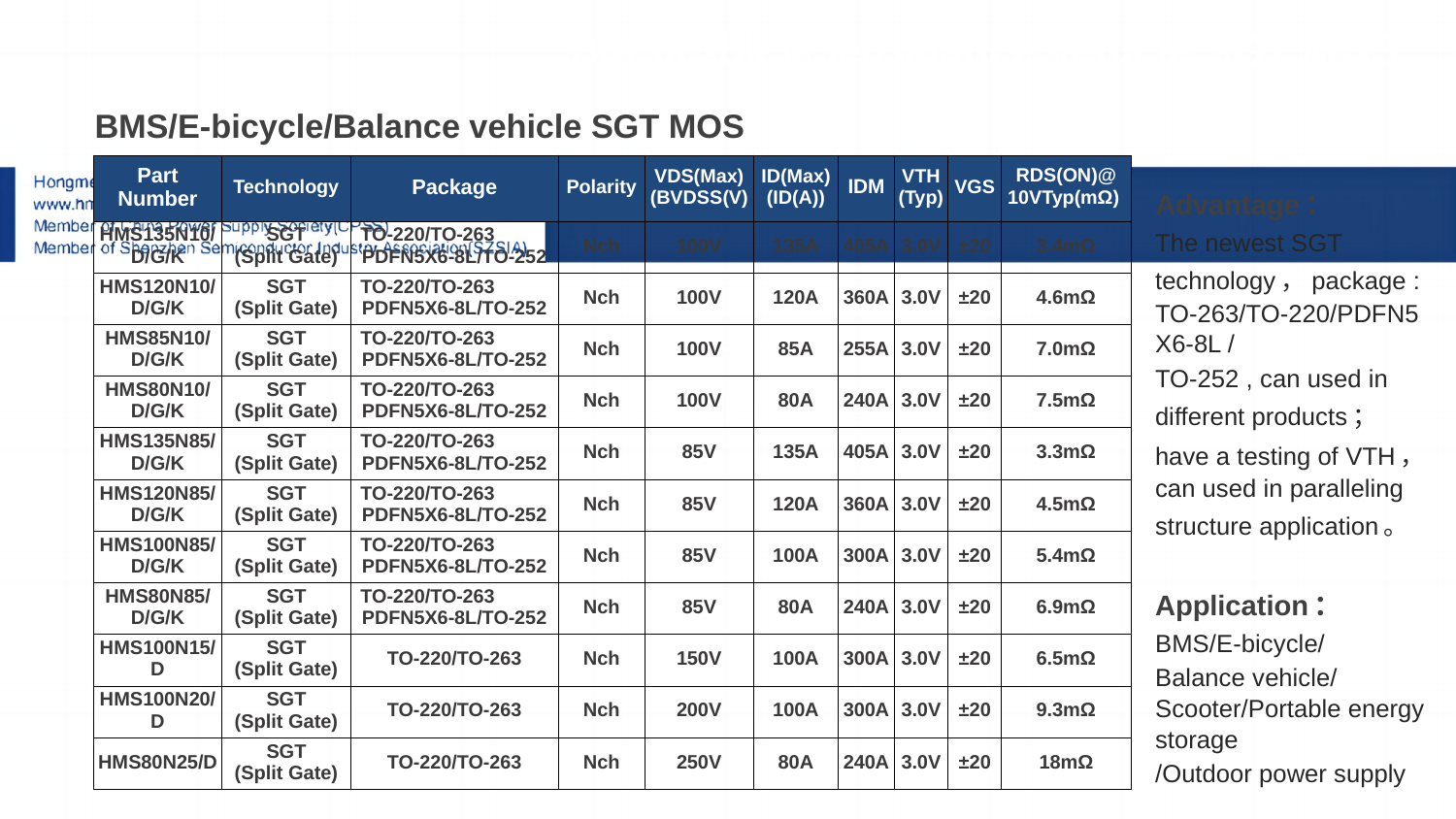

BMS/E-bicycle/Balance vehicle SGT MOS
| BMS/E-bicycle/Balance vehicle SGT MOS |  |  |  |  |  |  |  |  |  |
| --- | --- | --- | --- | --- | --- | --- | --- | --- | --- |
| Part Number | Technology | Package | Polarity | VDS(Max) (BVDSS(V) | ID(Max) (ID(A)) | IDM | VTH (Typ) | VGS | RDS(ON)@ 10VTyp(mΩ) |
| HMS135N10/D/G/K | SGT (Split Gate) | TO-220/TO-263 PDFN5X6-8L/TO-252 | Nch | 100V | 135A | 405A | 3.0V | ±20 | 3.4mΩ |
| HMS120N10/D/G/K | SGT (Split Gate) | TO-220/TO-263 PDFN5X6-8L/TO-252 | Nch | 100V | 120A | 360A | 3.0V | ±20 | 4.6mΩ |
| HMS85N10/D/G/K | SGT (Split Gate) | TO-220/TO-263 PDFN5X6-8L/TO-252 | Nch | 100V | 85A | 255A | 3.0V | ±20 | 7.0mΩ |
| HMS80N10/D/G/K | SGT (Split Gate) | TO-220/TO-263 PDFN5X6-8L/TO-252 | Nch | 100V | 80A | 240A | 3.0V | ±20 | 7.5mΩ |
| HMS135N85/D/G/K | SGT (Split Gate) | TO-220/TO-263 PDFN5X6-8L/TO-252 | Nch | 85V | 135A | 405A | 3.0V | ±20 | 3.3mΩ |
| HMS120N85/D/G/K | SGT (Split Gate) | TO-220/TO-263 PDFN5X6-8L/TO-252 | Nch | 85V | 120A | 360A | 3.0V | ±20 | 4.5mΩ |
| HMS100N85/D/G/K | SGT (Split Gate) | TO-220/TO-263 PDFN5X6-8L/TO-252 | Nch | 85V | 100A | 300A | 3.0V | ±20 | 5.4mΩ |
| HMS80N85/D/G/K | SGT (Split Gate) | TO-220/TO-263 PDFN5X6-8L/TO-252 | Nch | 85V | 80A | 240A | 3.0V | ±20 | 6.9mΩ |
| HMS100N15/D | SGT (Split Gate) | TO-220/TO-263 | Nch | 150V | 100A | 300A | 3.0V | ±20 | 6.5mΩ |
| HMS100N20/D | SGT (Split Gate) | TO-220/TO-263 | Nch | 200V | 100A | 300A | 3.0V | ±20 | 9.3mΩ |
| HMS80N25/D | SGT (Split Gate) | TO-220/TO-263 | Nch | 250V | 80A | 240A | 3.0V | ±20 | 18mΩ |
Advantage：
The newest SGT technology，package :TO-263/TO-220/PDFN5X6-8L /
TO-252 , can used in different products； have a testing of VTH，can used in paralleling structure application。

Application：
BMS/E-bicycle/
Balance vehicle/ Scooter/Portable energy storage
/Outdoor power supply

# 2-2
1.Sic二极管/GaN FET/IGBT单管